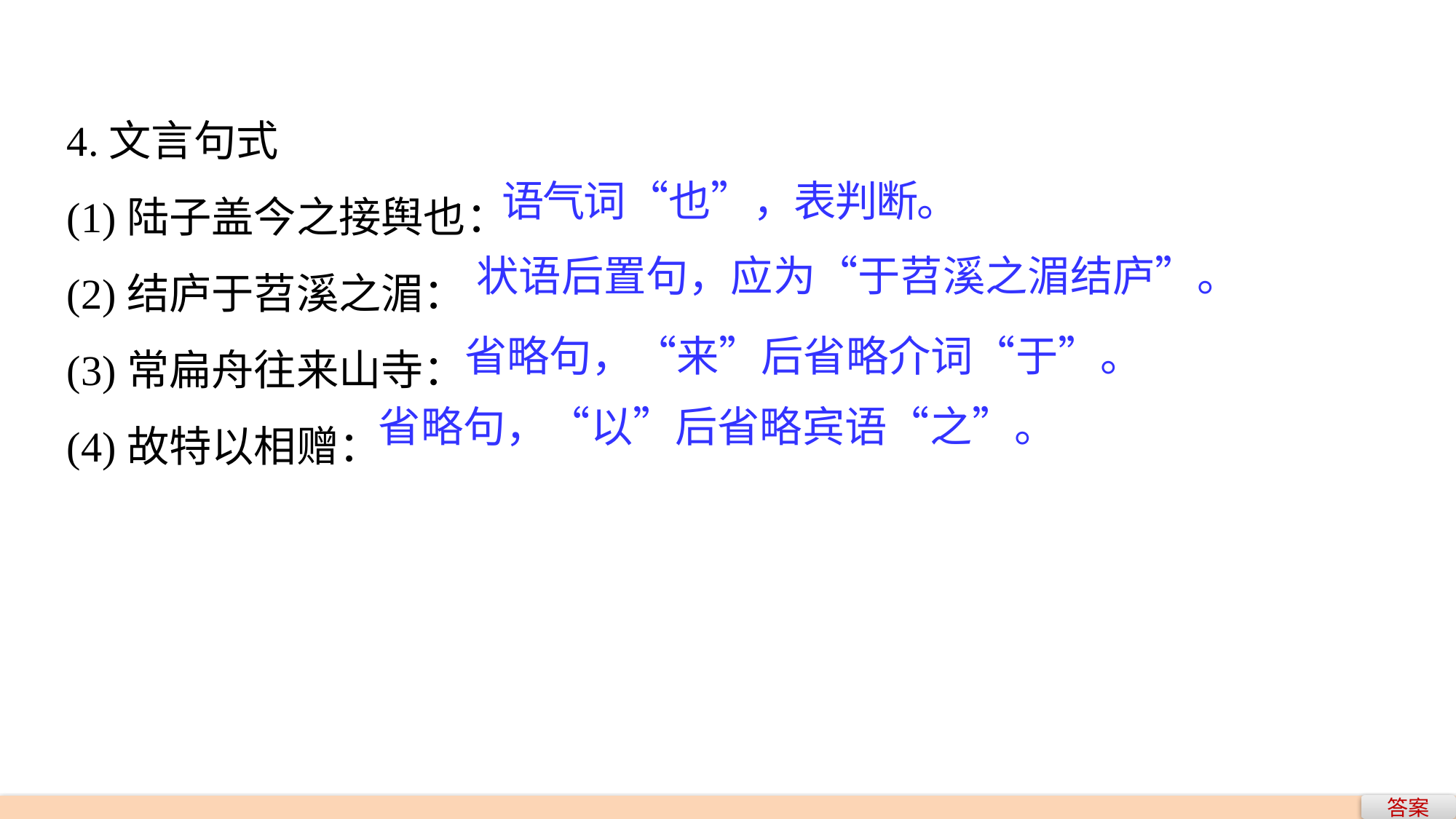

4.文言句式
(1)陆子盖今之接舆也：
(2)结庐于苕溪之湄：
(3)常扁舟往来山寺：
(4)故特以相赠：
语气词“也”，表判断。
状语后置句，应为“于苕溪之湄结庐”。
省略句，“来”后省略介词“于”。
省略句，“以”后省略宾语“之”。
答案